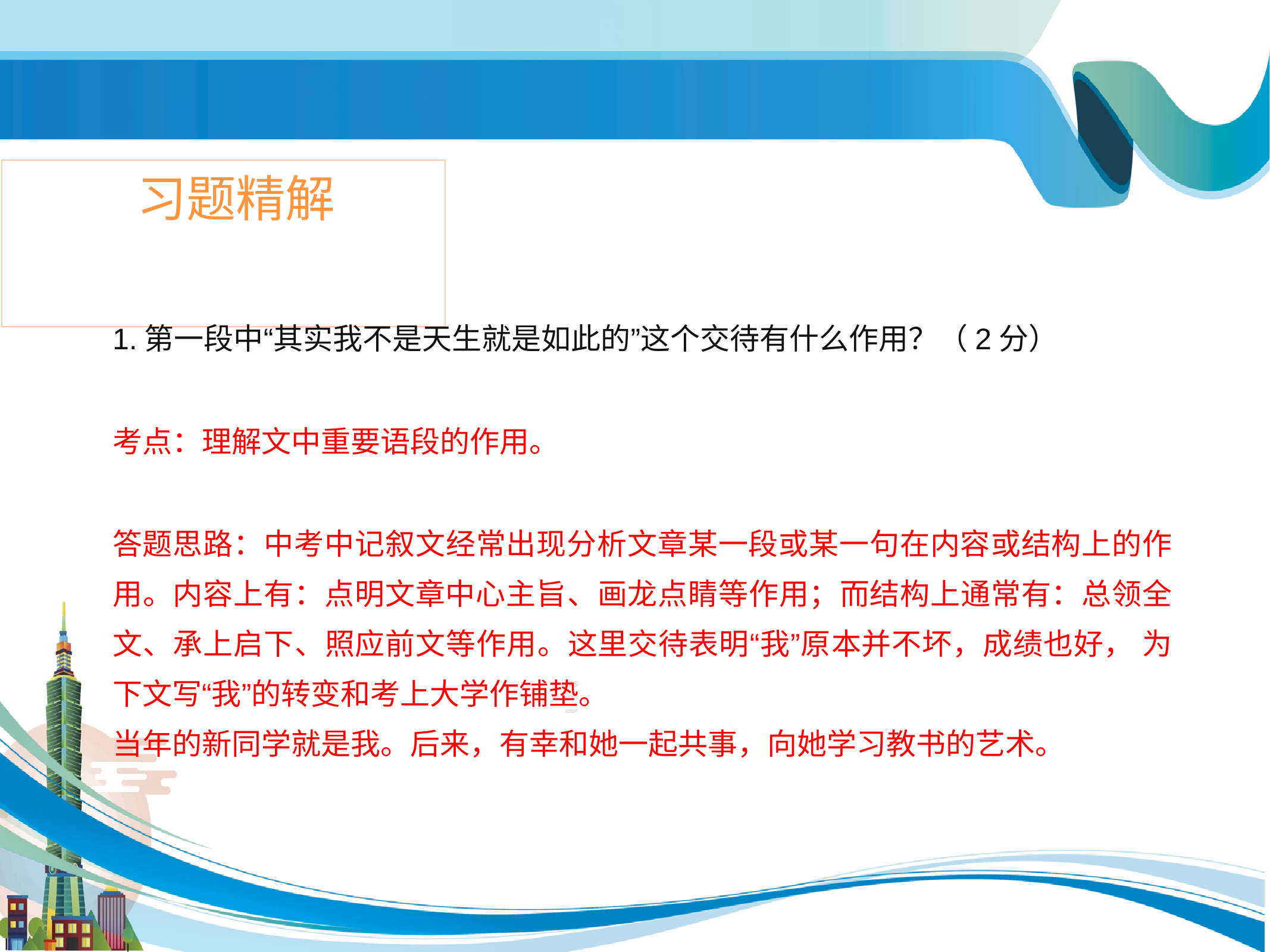

# 习题精解
1.第一段中“其实我不是天生就是如此的”这个交待有什么作用？（2分）

考点：理解文中重要语段的作用。

答题思路：中考中记叙文经常出现分析文章某一段或某一句在内容或结构上的作 用。内容上有：点明文章中心主旨、画龙点睛等作用；而结构上通常有：总领全 文、承上启下、照应前文等作用。这里交待表明“我”原本并不坏，成绩也好， 为下文写“我”的转变和考上大学作铺垫。
当年的新同学就是我。后来，有幸和她一起共事，向她学习教书的艺术。